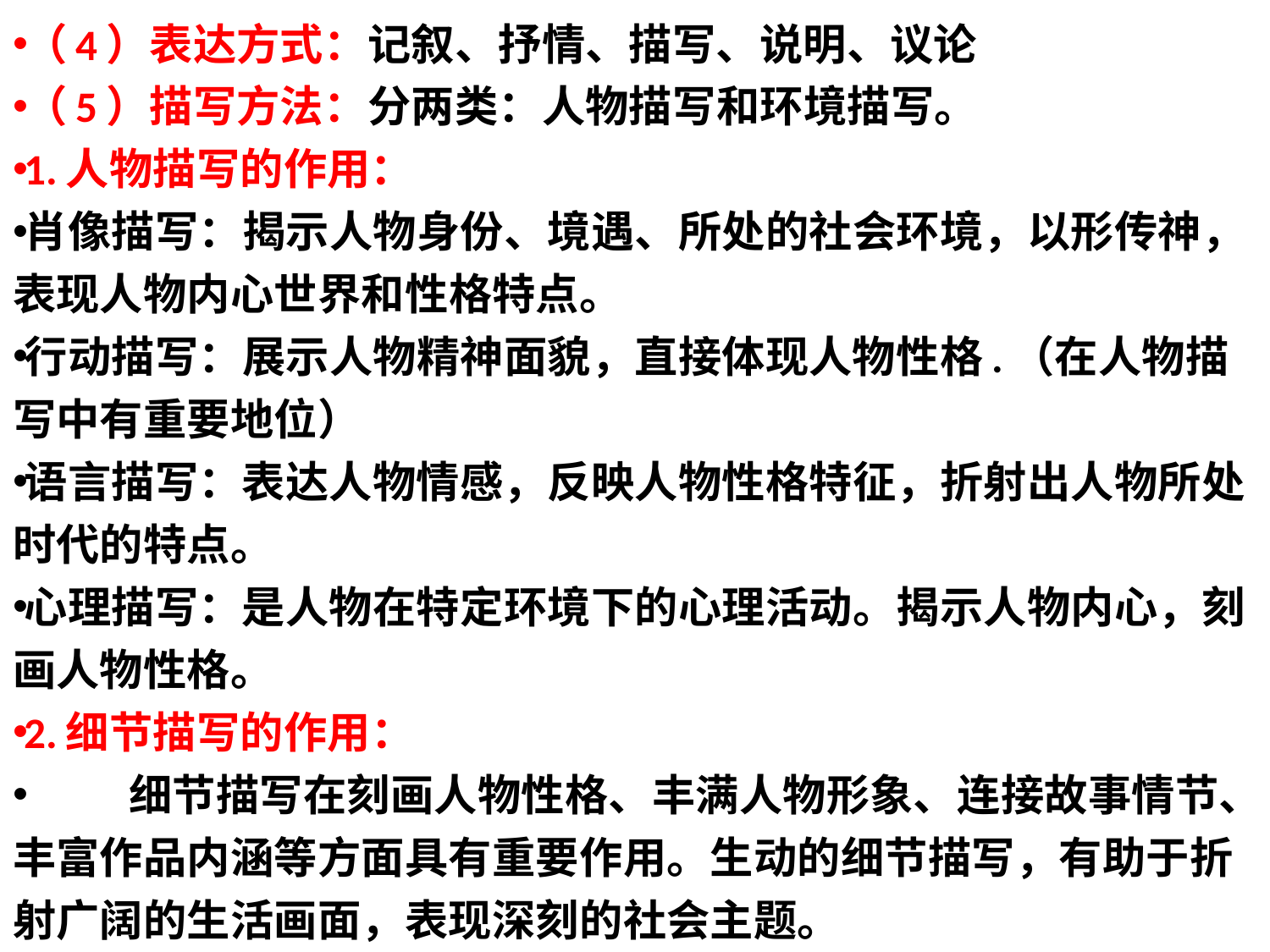

（4）表达方式：记叙、抒情、描写、说明、议论
（5）描写方法：分两类：人物描写和环境描写。
1.人物描写的作用：
肖像描写：揭示人物身份、境遇、所处的社会环境，以形传神，表现人物内心世界和性格特点。
行动描写：展示人物精神面貌，直接体现人物性格.（在人物描写中有重要地位）
语言描写：表达人物情感，反映人物性格特征，折射出人物所处时代的特点。
心理描写：是人物在特定环境下的心理活动。揭示人物内心，刻画人物性格。
2.细节描写的作用：
        细节描写在刻画人物性格、丰满人物形象、连接故事情节、丰富作品内涵等方面具有重要作用。生动的细节描写，有助于折射广阔的生活画面，表现深刻的社会主题。

#